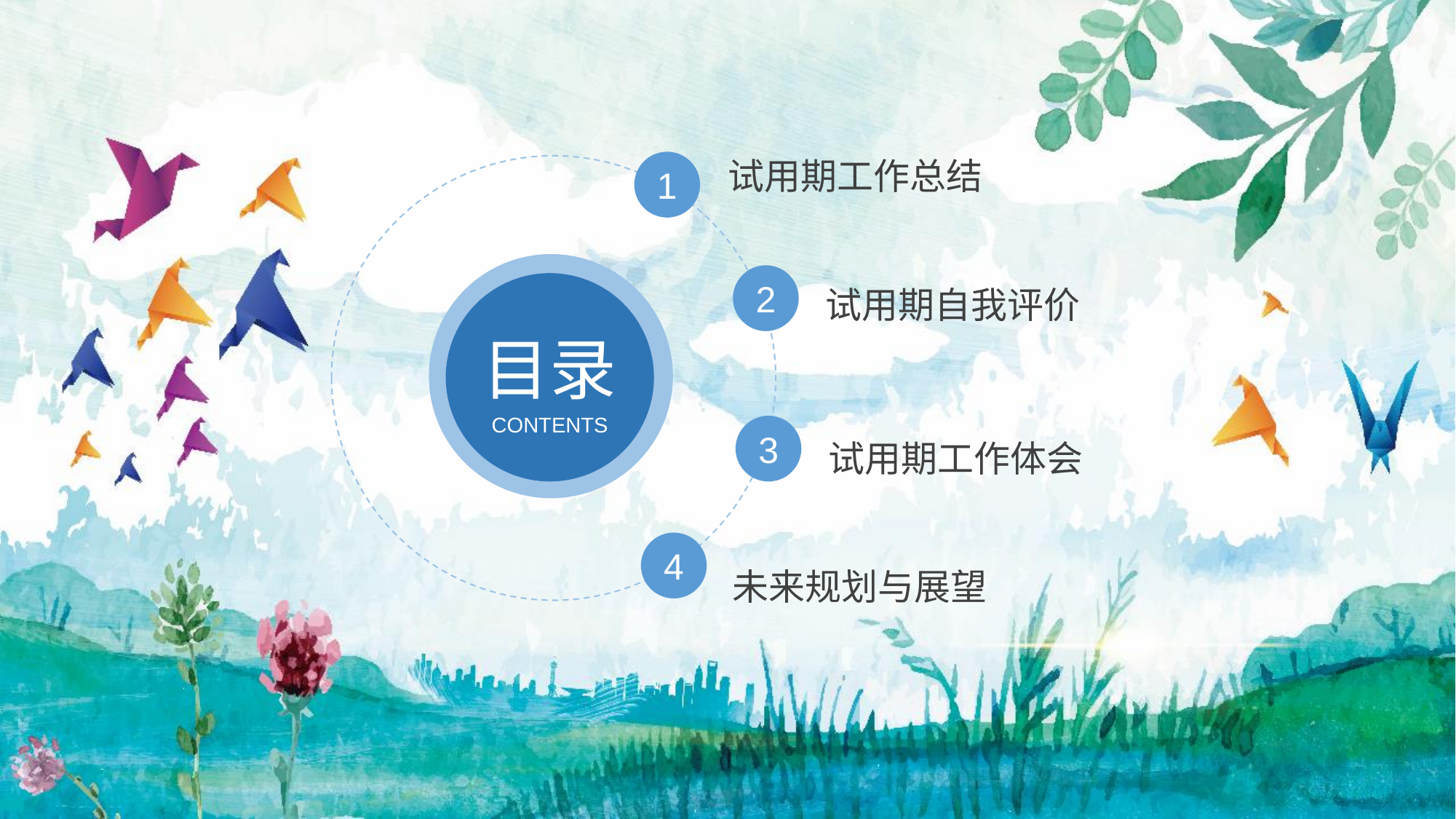

试用期工作总结
1

试用期自我评价

2
目录
CONTENTS
试用期工作体会
3
4
未来规划与展望